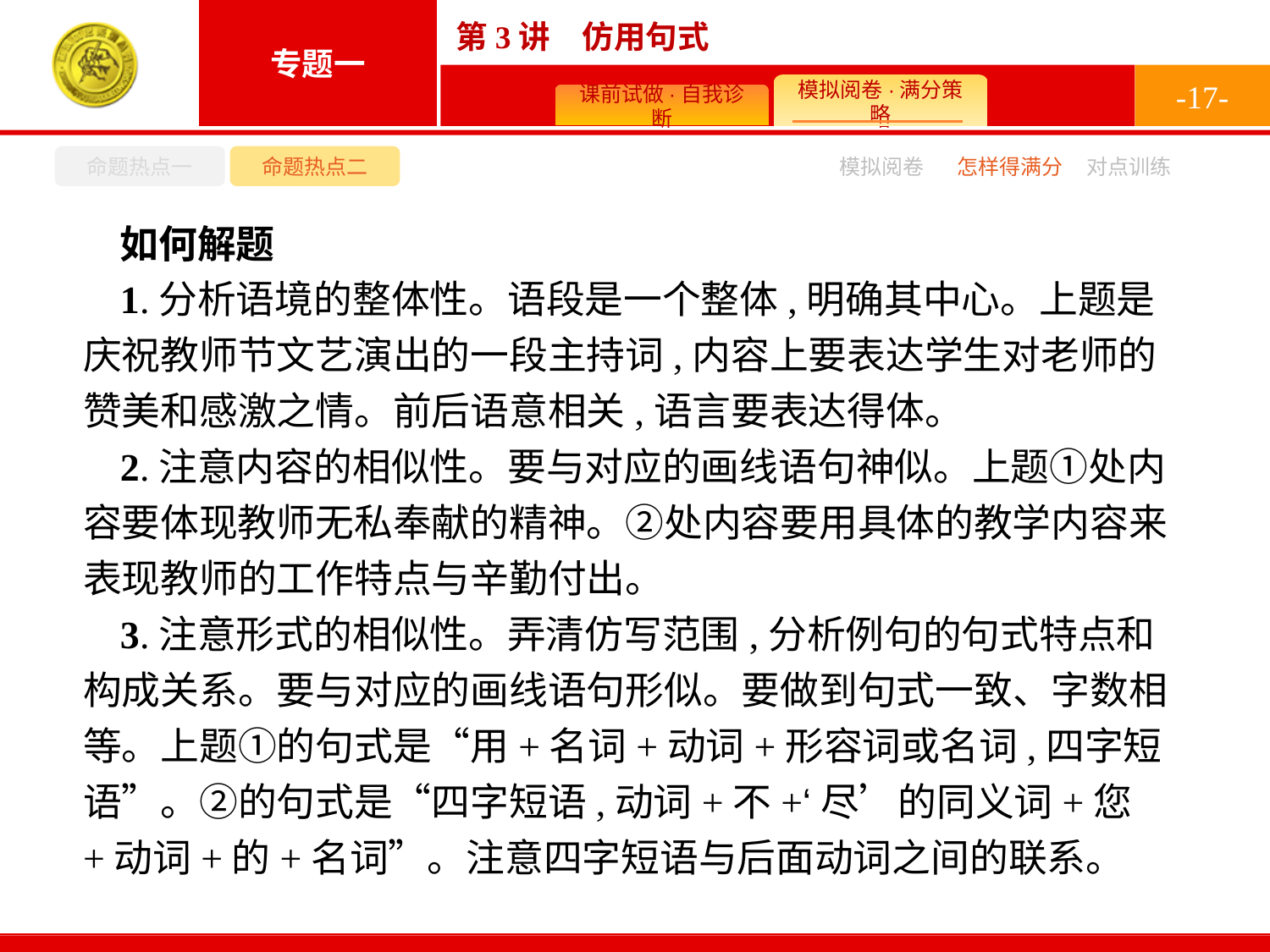

-17-
命题热点一
命题热点二
怎样得满分
模拟阅卷
对点训练
如何解题
1.分析语境的整体性。语段是一个整体,明确其中心。上题是庆祝教师节文艺演出的一段主持词,内容上要表达学生对老师的赞美和感激之情。前后语意相关,语言要表达得体。
2.注意内容的相似性。要与对应的画线语句神似。上题①处内容要体现教师无私奉献的精神。②处内容要用具体的教学内容来表现教师的工作特点与辛勤付出。
3.注意形式的相似性。弄清仿写范围,分析例句的句式特点和构成关系。要与对应的画线语句形似。要做到句式一致、字数相等。上题①的句式是“用+名词+动词+形容词或名词,四字短语”。②的句式是“四字短语,动词+不+‘尽’的同义词+您+动词+的+名词”。注意四字短语与后面动词之间的联系。